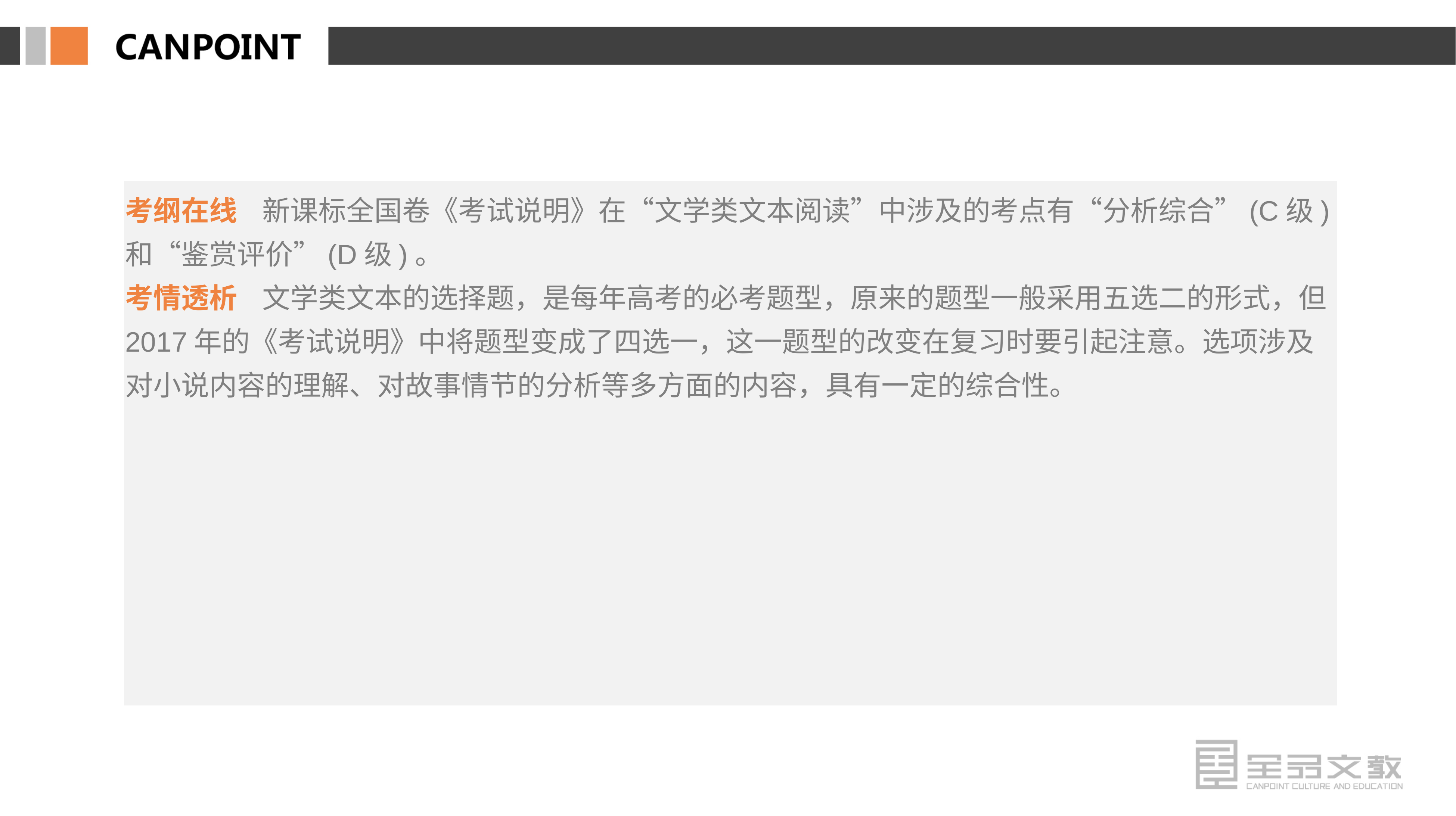

考纲在线    新课标全国卷《考试说明》在“文学类文本阅读”中涉及的考点有“分析综合”(C级)和“鉴赏评价”(D级)。
考情透析    文学类文本的选择题，是每年高考的必考题型，原来的题型一般采用五选二的形式，但2017年的《考试说明》中将题型变成了四选一，这一题型的改变在复习时要引起注意。选项涉及对小说内容的理解、对故事情节的分析等多方面的内容，具有一定的综合性。